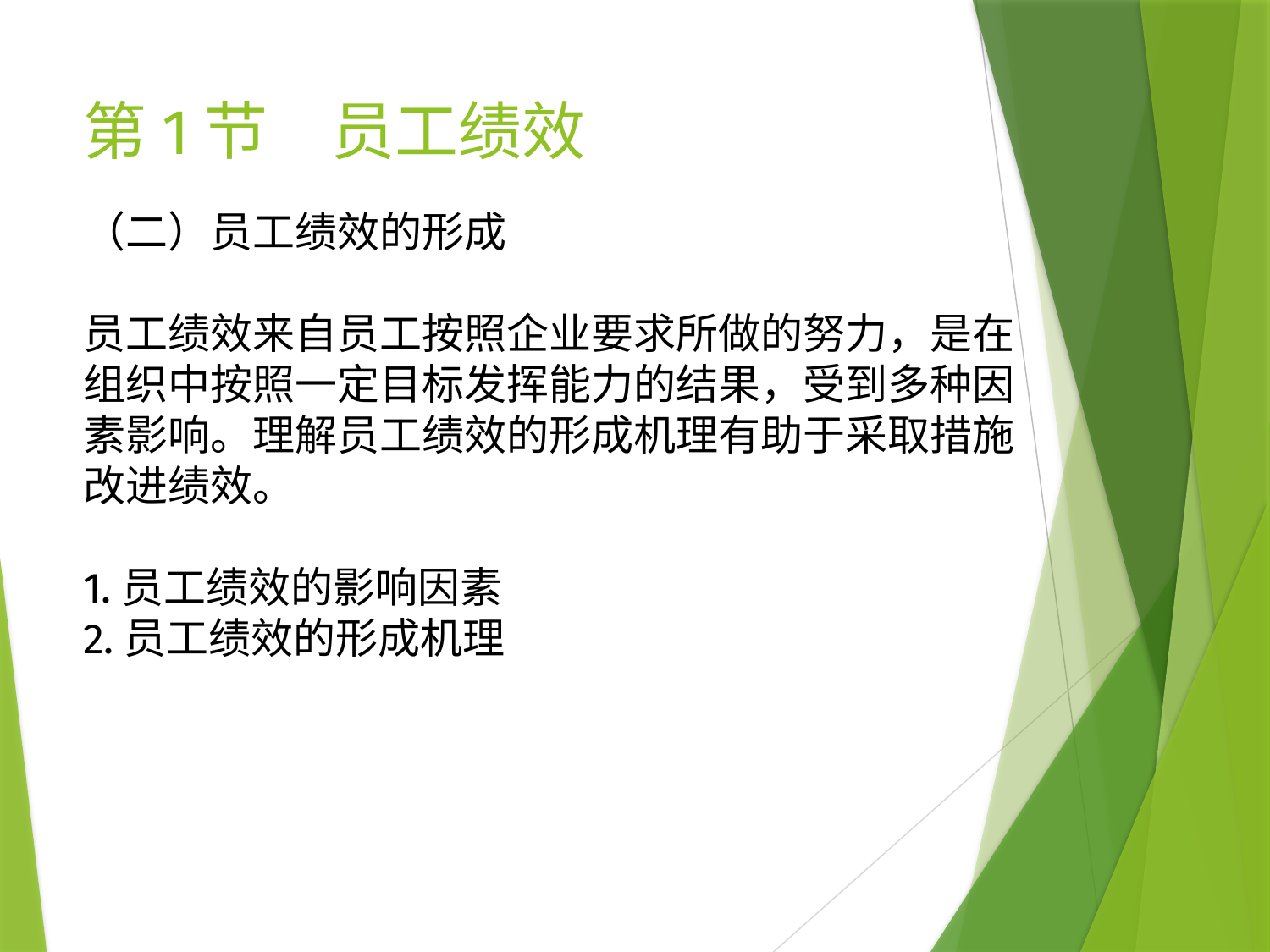

# 第1节　员工绩效
（二）员工绩效的形成

员工绩效来自员工按照企业要求所做的努力，是在组织中按照一定目标发挥能力的结果，受到多种因素影响。理解员工绩效的形成机理有助于采取措施改进绩效。

1.员工绩效的影响因素
2.员工绩效的形成机理